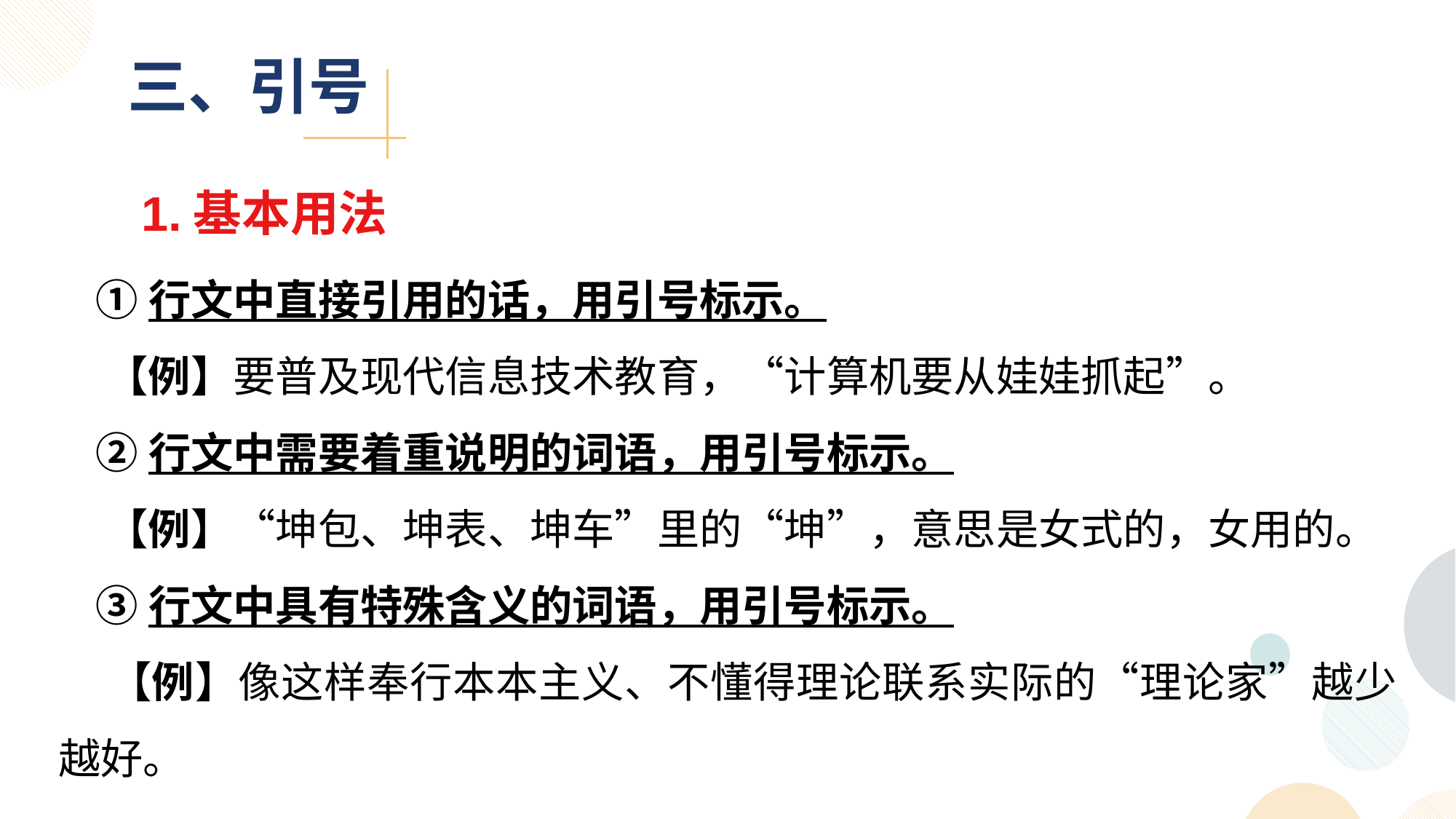

三、引号
1.基本用法
    ①行文中直接引用的话，用引号标示。
    【例】要普及现代信息技术教育，“计算机要从娃娃抓起”。
    ②行文中需要着重说明的词语，用引号标示。
    【例】“坤包、坤表、坤车”里的“坤”，意思是女式的，女用的。
    ③行文中具有特殊含义的词语，用引号标示。
    【例】像这样奉行本本主义、不懂得理论联系实际的“理论家”越少越好。